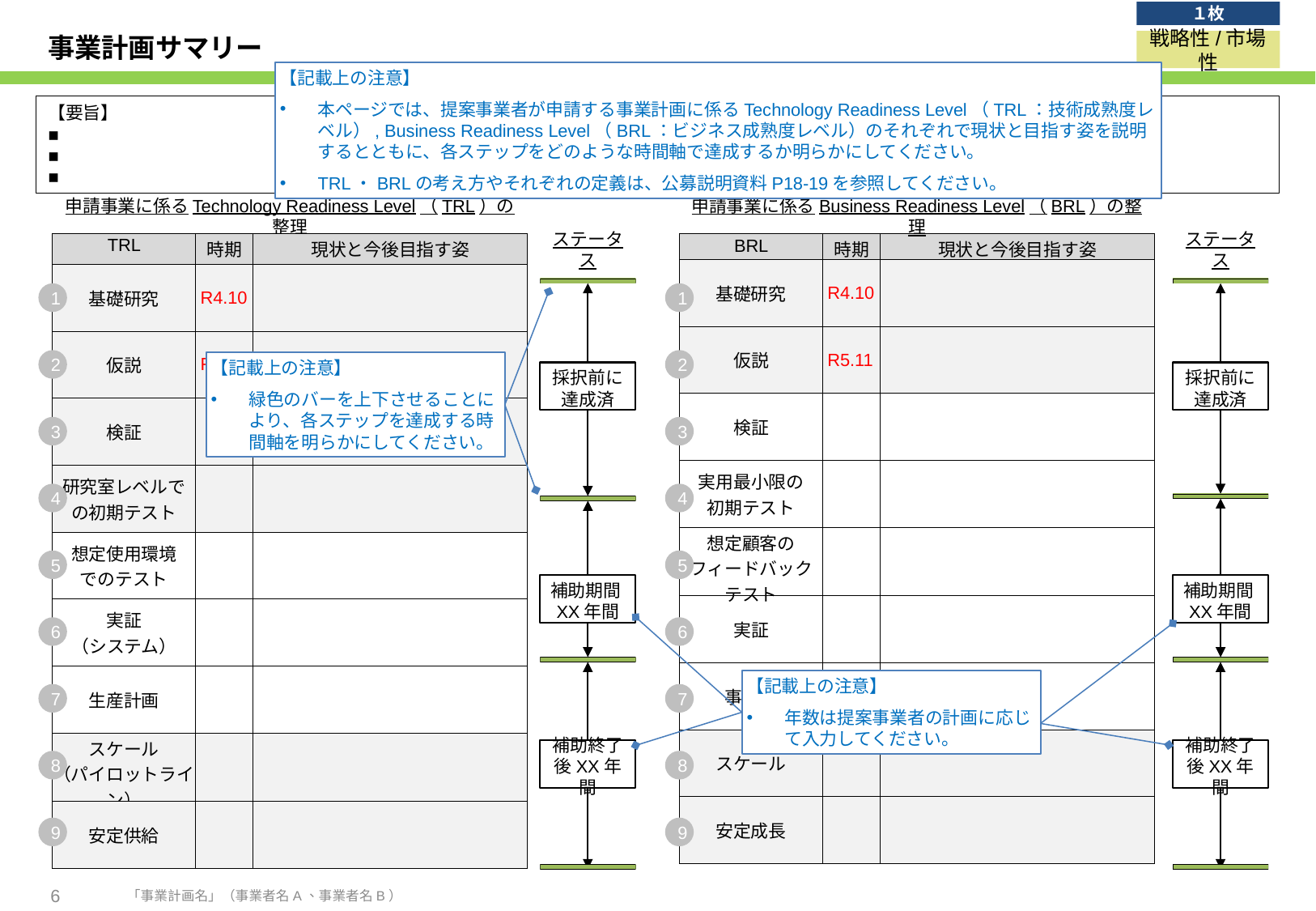

１枚
# 事業計画サマリー
戦略性/市場性
【記載上の注意】
本ページでは、提案事業者が申請する事業計画に係るTechnology Readiness Level（TRL：技術成熟度レベル）, Business Readiness Level（BRL：ビジネス成熟度レベル）のそれぞれで現状と目指す姿を説明するとともに、各ステップをどのような時間軸で達成するか明らかにしてください。
TRL・BRLの考え方やそれぞれの定義は、公募説明資料P18-19を参照してください。
【要旨】
■
■
■
申請事業に係るTechnology Readiness Level（TRL）の整理
申請事業に係るBusiness Readiness Level（BRL）の整理
ステータス
ステータス
| TRL | 時期 | 現状と今後目指す姿 |
| --- | --- | --- |
| 基礎研究 | R4.10 |  |
| 仮説 | R5.11 |  |
| 検証 |  |  |
| 研究室レベルでの初期テスト |  |  |
| 想定使用環境 でのテスト |  |  |
| 実証 （システム） |  |  |
| 生産計画 |  |  |
| スケール （パイロットライン） |  |  |
| 安定供給 |  |  |
| BRL | 時期 | 現状と今後目指す姿 |
| --- | --- | --- |
| 基礎研究 | R4.10 |  |
| 仮説 | R5.11 |  |
| 検証 |  |  |
| 実用最小限の 初期テスト |  |  |
| 想定顧客の フィードバックテスト |  |  |
| 実証 |  |  |
| 事業化 |  |  |
| スケール |  |  |
| 安定成長 |  |  |

1
1
2
2
【記載上の注意】
緑色のバーを上下させることにより、各ステップを達成する時間軸を明らかにしてください。
採択前に達成済
採択前に達成済
3
3
4
4

5
5
補助期間XX年間
補助期間XX年間
6
6

【記載上の注意】
年数は提案事業者の計画に応じて入力してください。
7
7
補助終了後XX年間
補助終了後XX年間
8
8
9
9

6
「事業計画名」（事業者名A、事業者名B）